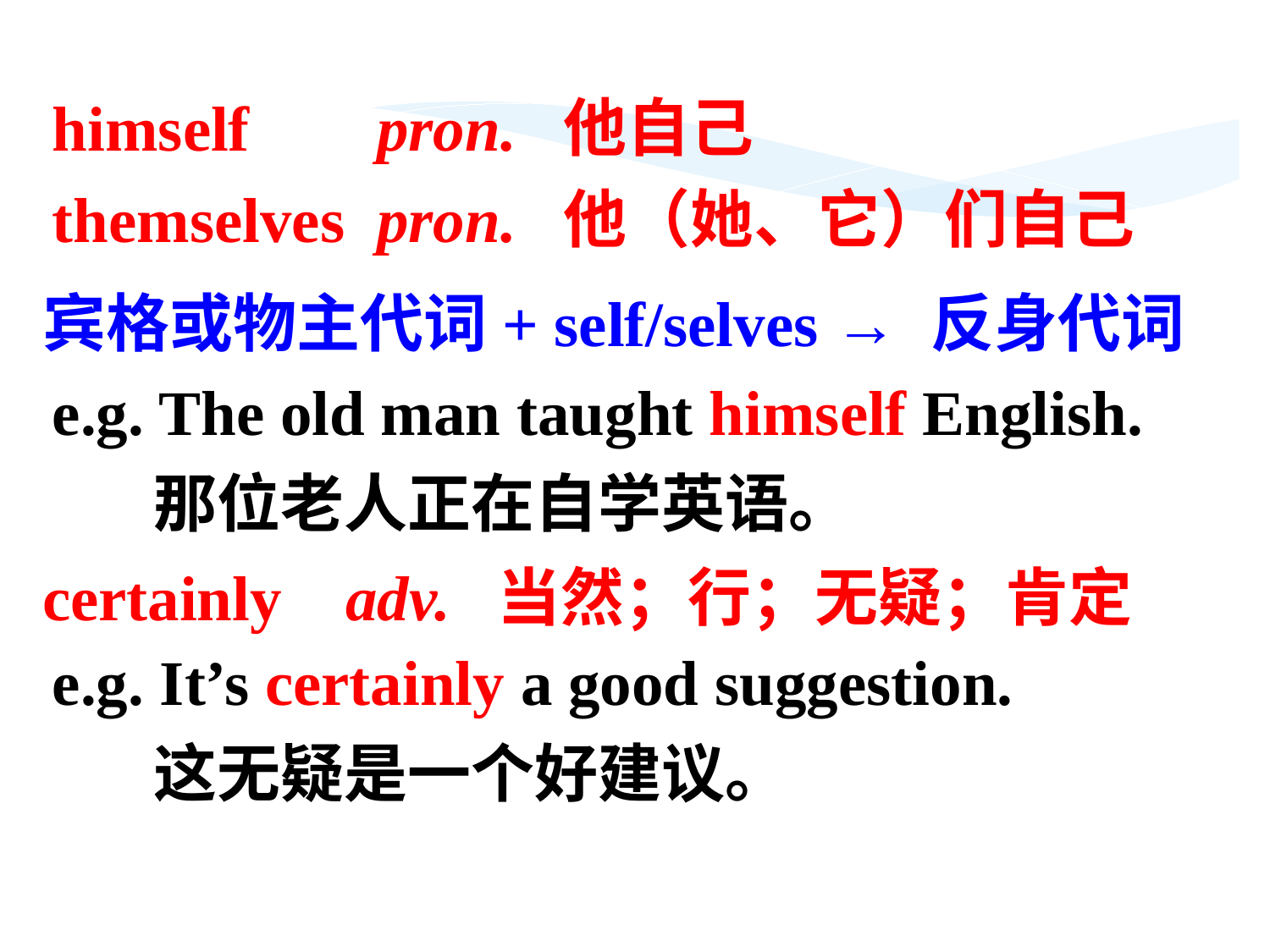

himself        pron.  他自己
themselves  pron.  他（她、它）们自己
宾格或物主代词+ self/selves → 反身代词
e.g. The old man taught himself English.
      那位老人正在自学英语。
certainly    adv.  当然；行；无疑；肯定
e.g. It’s certainly a good suggestion.
      这无疑是一个好建议。